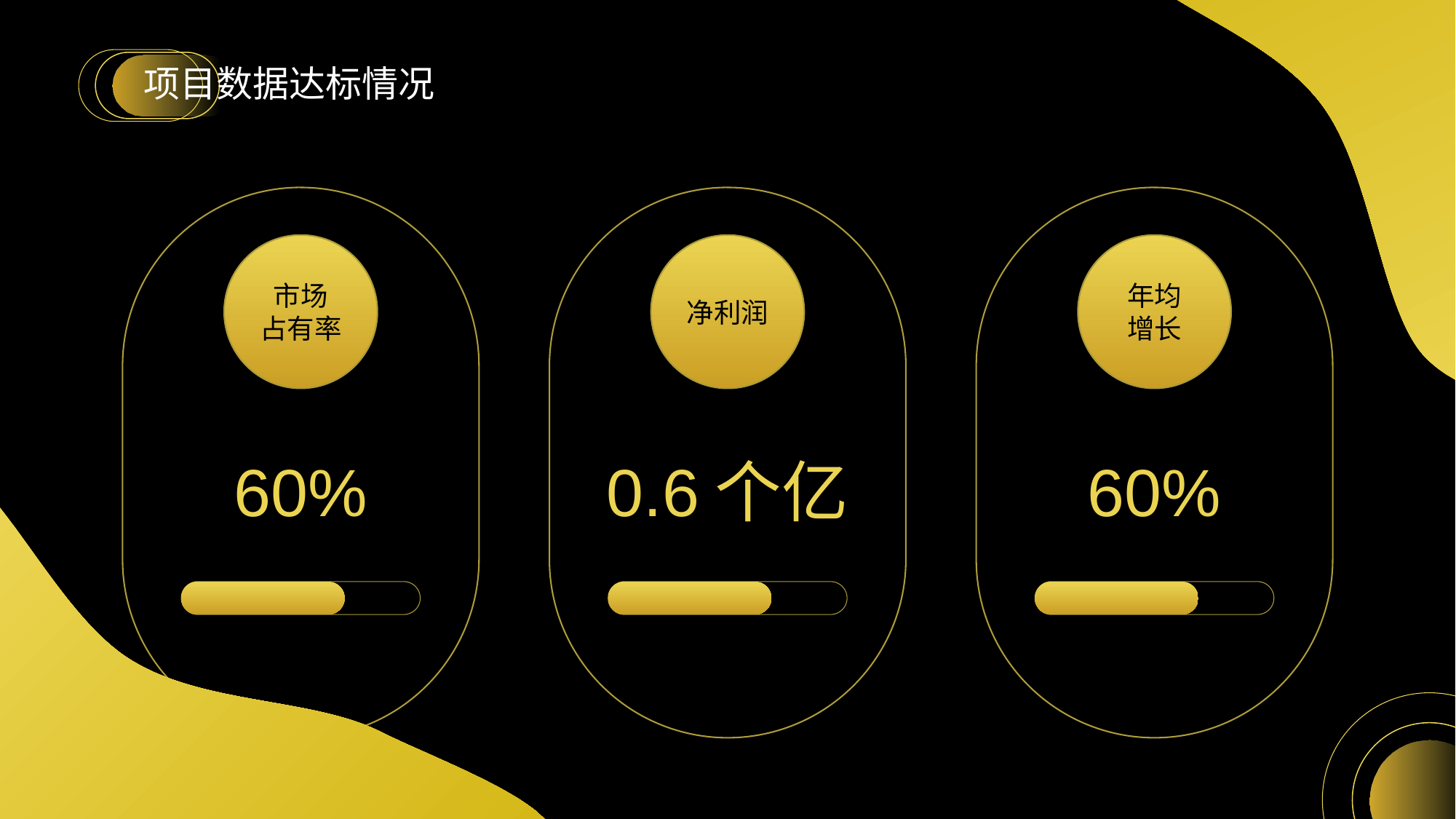

# 项目数据达标情况

市场
占有率
净利润
年均
增长
60%
0.6个亿
60%